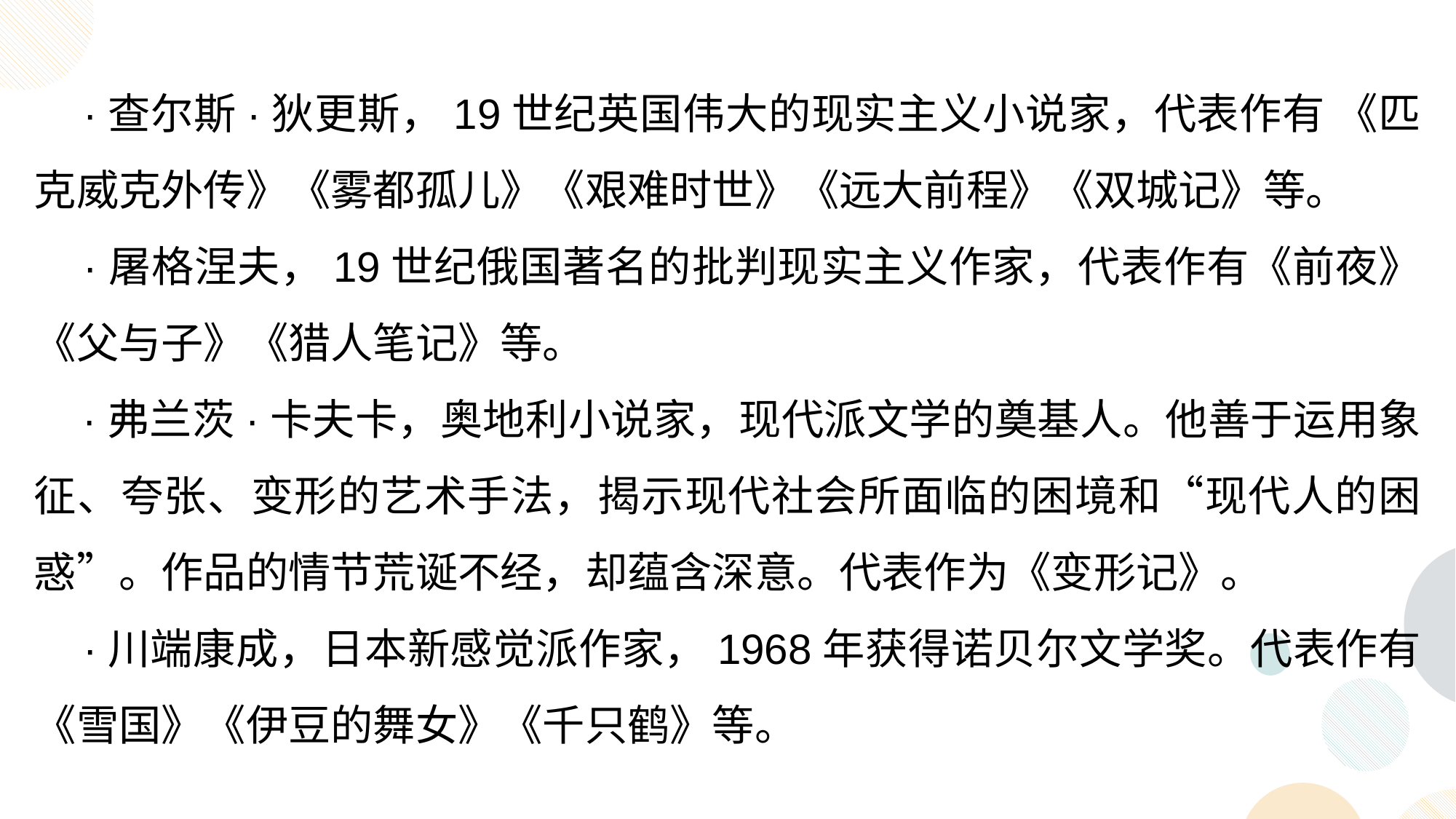

·查尔斯·狄更斯，19世纪英国伟大的现实主义小说家，代表作有 《匹克威克外传》《雾都孤儿》《艰难时世》《远大前程》《双城记》等。
    ·屠格涅夫，19世纪俄国著名的批判现实主义作家，代表作有《前夜》《父与子》《猎人笔记》等。
    ·弗兰茨·卡夫卡，奥地利小说家，现代派文学的奠基人。他善于运用象征、夸张、变形的艺术手法，揭示现代社会所面临的困境和“现代人的困惑”。作品的情节荒诞不经，却蕴含深意。代表作为《变形记》。
    ·川端康成，日本新感觉派作家，1968年获得诺贝尔文学奖。代表作有《雪国》《伊豆的舞女》《千只鹤》等。